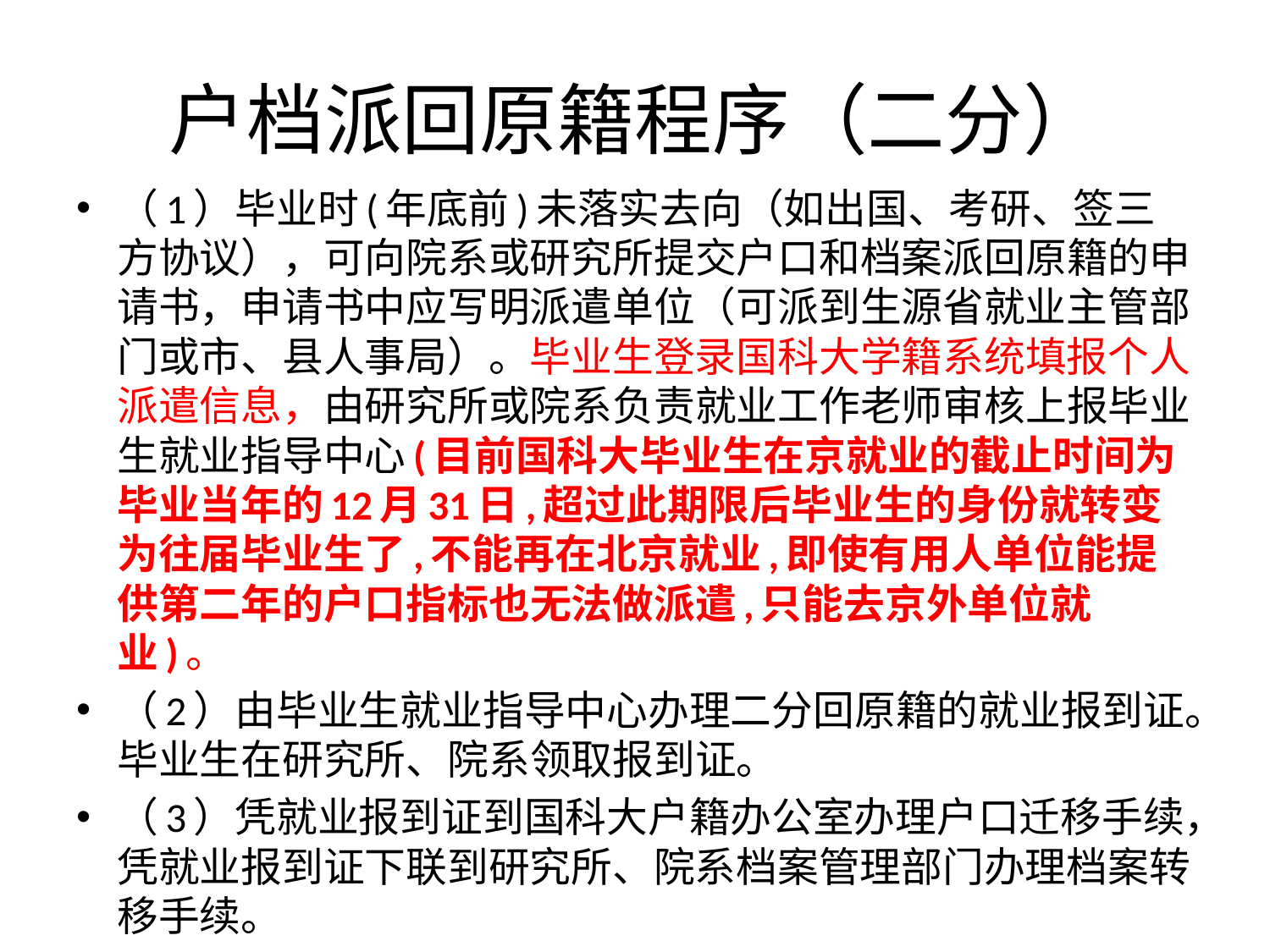

# 户档派回原籍程序（二分）
（1）毕业时(年底前)未落实去向（如出国、考研、签三方协议），可向院系或研究所提交户口和档案派回原籍的申请书，申请书中应写明派遣单位（可派到生源省就业主管部门或市、县人事局）。毕业生登录国科大学籍系统填报个人派遣信息，由研究所或院系负责就业工作老师审核上报毕业生就业指导中心(目前国科大毕业生在京就业的截止时间为毕业当年的12月31日,超过此期限后毕业生的身份就转变为往届毕业生了,不能再在北京就业,即使有用人单位能提供第二年的户口指标也无法做派遣,只能去京外单位就业)。
（2）由毕业生就业指导中心办理二分回原籍的就业报到证。毕业生在研究所、院系领取报到证。
（3）凭就业报到证到国科大户籍办公室办理户口迁移手续，凭就业报到证下联到研究所、院系档案管理部门办理档案转移手续。